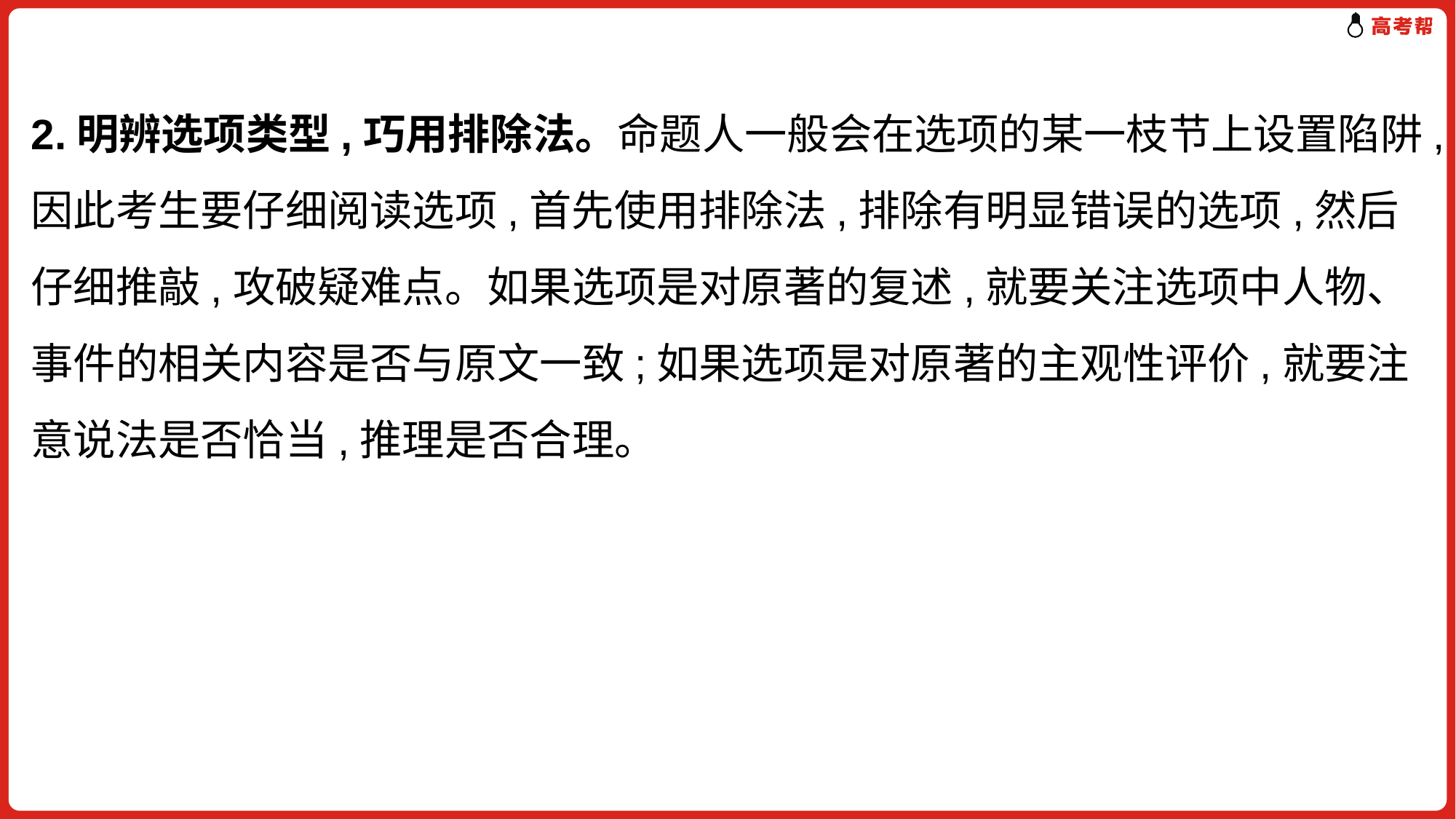

2.明辨选项类型,巧用排除法。命题人一般会在选项的某一枝节上设置陷阱,因此考生要仔细阅读选项,首先使用排除法,排除有明显错误的选项,然后仔细推敲,攻破疑难点。如果选项是对原著的复述,就要关注选项中人物、事件的相关内容是否与原文一致;如果选项是对原著的主观性评价,就要注意说法是否恰当,推理是否合理。